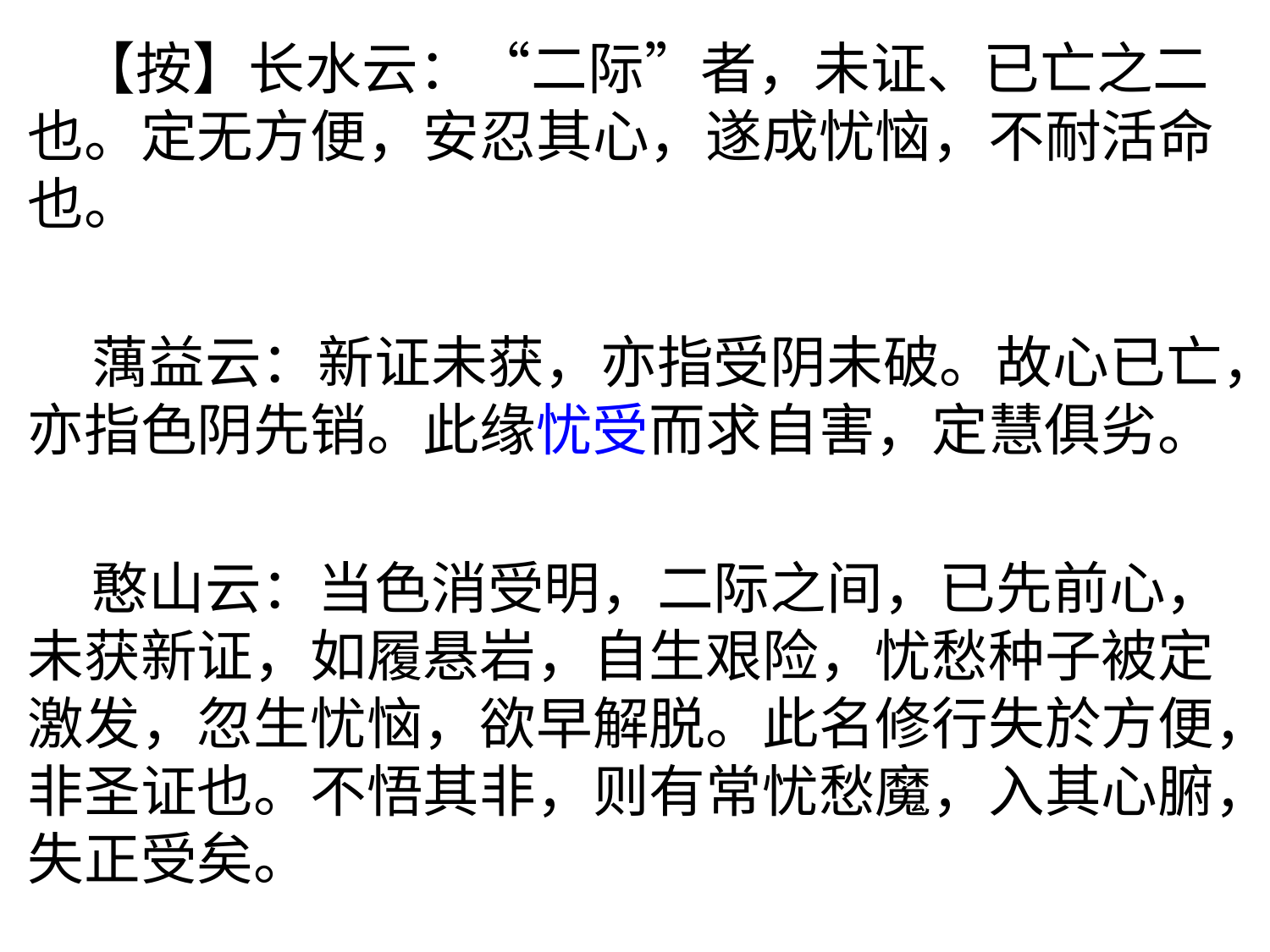

【按】长水云：“二际”者，未证、已亡之二也。定无方便，安忍其心，遂成忧恼，不耐活命也。

    蕅益云：新证未获，亦指受阴未破。故心已亡，亦指色阴先销。此缘忧受而求自害，定慧俱劣。

    憨山云：当色消受明，二际之间，已先前心，未获新证，如履悬岩，自生艰险，忧愁种子被定激发，忽生忧恼，欲早解脱。此名修行失於方便，非圣证也。不悟其非，则有常忧愁魔，入其心腑，失正受矣。